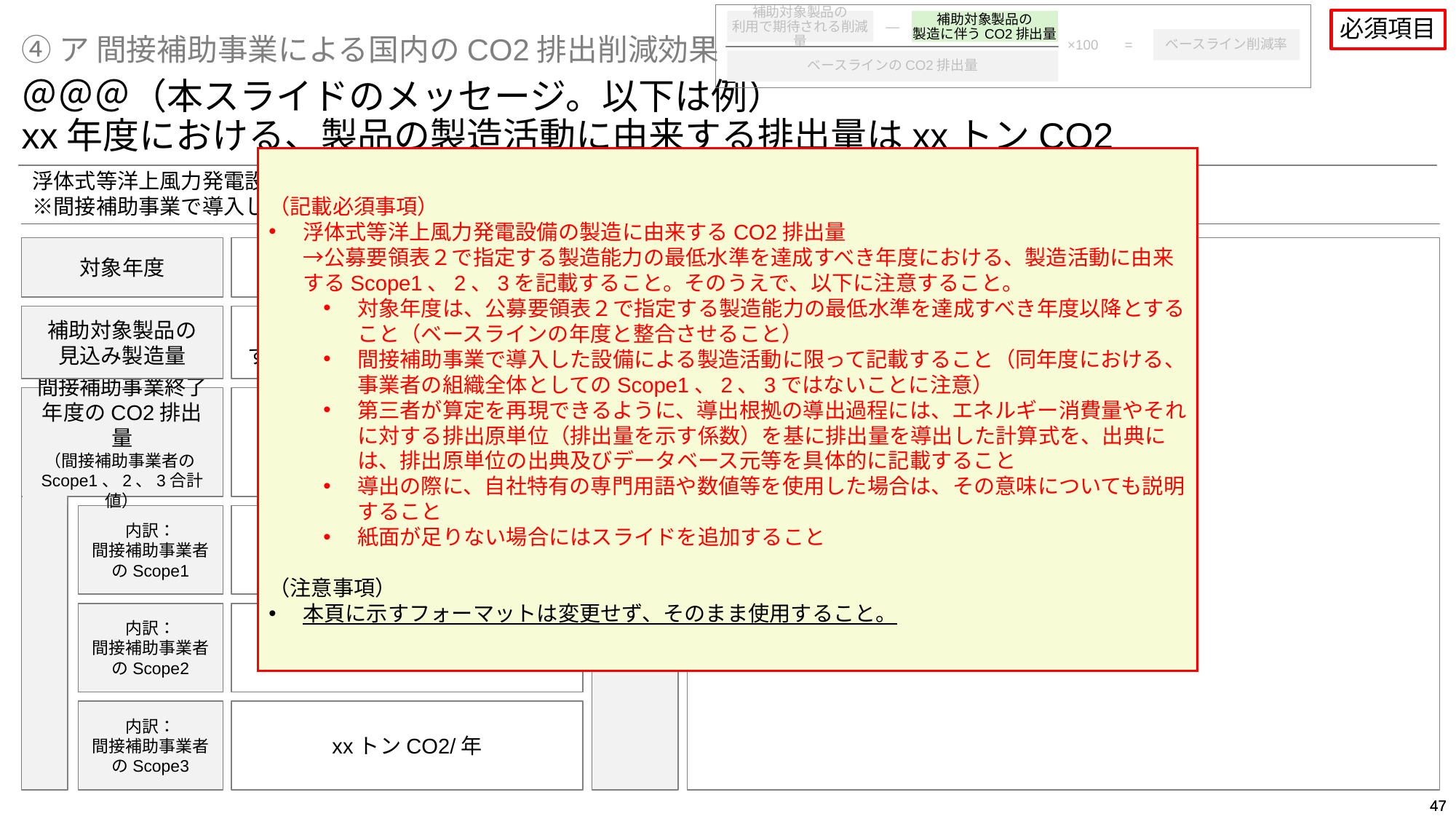

必須項目
補助対象製品の
利用で期待される削減量
―
補助対象製品の
製造に伴うCO2排出量
×100
=
ベースライン削減率
④ア 間接補助事業による国内のCO2排出削減効果
ベースラインのCO2排出量
＠＠＠（本スライドのメッセージ。以下は例）
xx年度における、製品の製造活動に由来する排出量はxxトンCO2
（記載必須事項）
浮体式等洋上風力発電設備の製造に由来するCO2排出量
→公募要領表２で指定する製造能力の最低水準を達成すべき年度における、製造活動に由来するScope1、2、3を記載すること。そのうえで、以下に注意すること。
対象年度は、公募要領表２で指定する製造能力の最低水準を達成すべき年度以降とすること（ベースラインの年度と整合させること）
間接補助事業で導入した設備による製造活動に限って記載すること（同年度における、事業者の組織全体としてのScope1、2、3ではないことに注意）
第三者が算定を再現できるように、導出根拠の導出過程には、エネルギー消費量やそれに対する排出原単位（排出量を示す係数）を基に排出量を導出した計算式を、出典には、排出原単位の出典及びデータベース元等を具体的に記載すること
導出の際に、自社特有の専門用語や数値等を使用した場合は、その意味についても説明すること
紙面が足りない場合にはスライドを追加すること

（注意事項）
本頁に示すフォーマットは変更せず、そのまま使用すること。
浮体式等洋上風力発電設備の製造に由来するCO2排出量
※間接補助事業で導入した設備によって生産される製品に限る
導出
根拠
（導出過程）
xx

（出典）
xx
対象年度
●●年度
補助対象製品の
見込み製造量
（間接補助事業の終了年度に想定する、補助対象製品の製造能力）
間接補助事業終了年度のCO2排出量
（間接補助事業者のScope1、2、3合計値）

xxトンCO2/年
内訳：
間接補助事業者のScope1
xxトンCO2/年
内訳：
間接補助事業者のScope2
xxトンCO2/年
内訳：
間接補助事業者のScope3
xxトンCO2/年